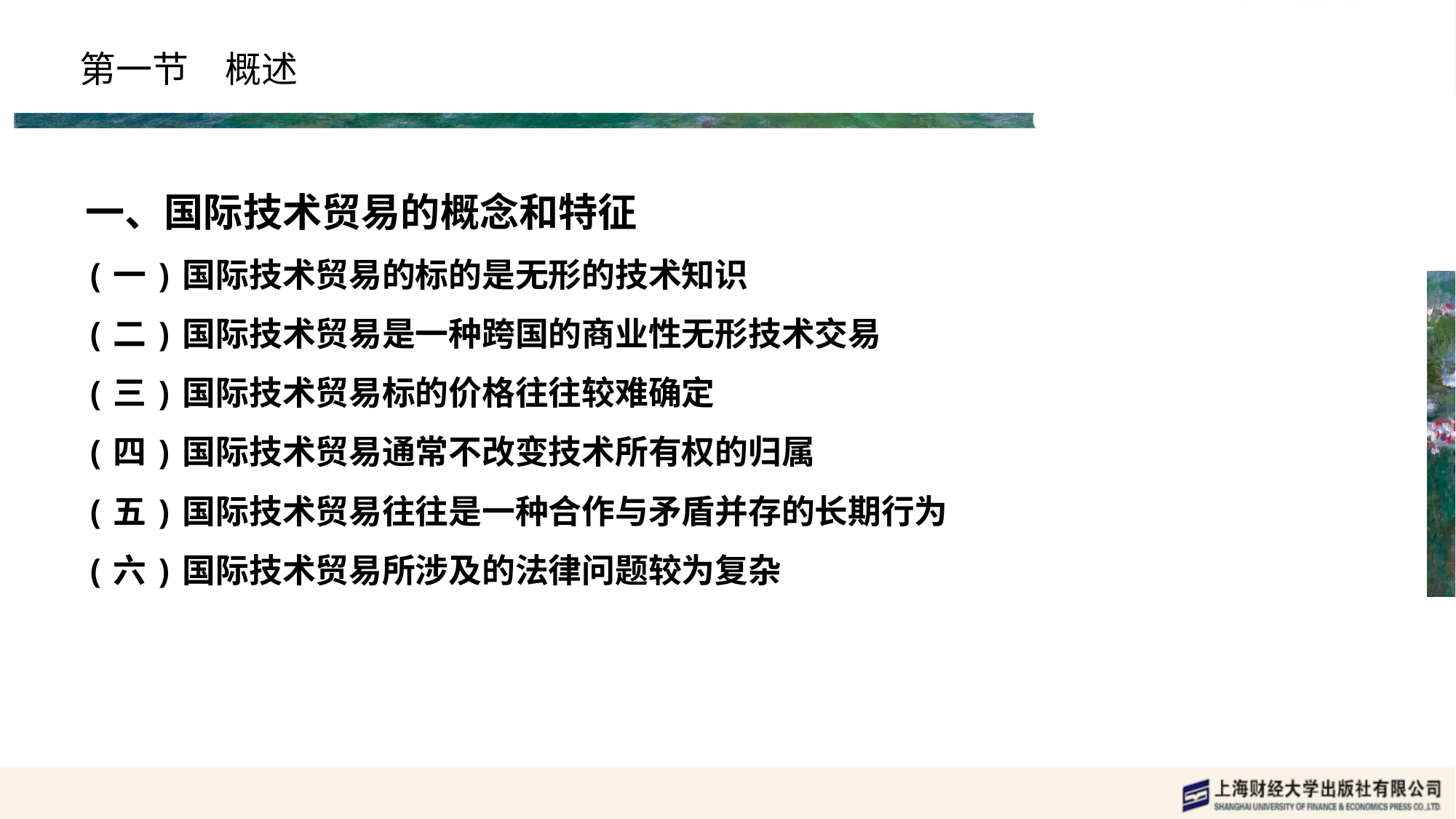

# 第一节　概述
一、国际技术贸易的概念和特征
(一)国际技术贸易的标的是无形的技术知识
(二)国际技术贸易是一种跨国的商业性无形技术交易
(三)国际技术贸易标的价格往往较难确定
(四)国际技术贸易通常不改变技术所有权的归属
(五)国际技术贸易往往是一种合作与矛盾并存的长期行为
(六)国际技术贸易所涉及的法律问题较为复杂